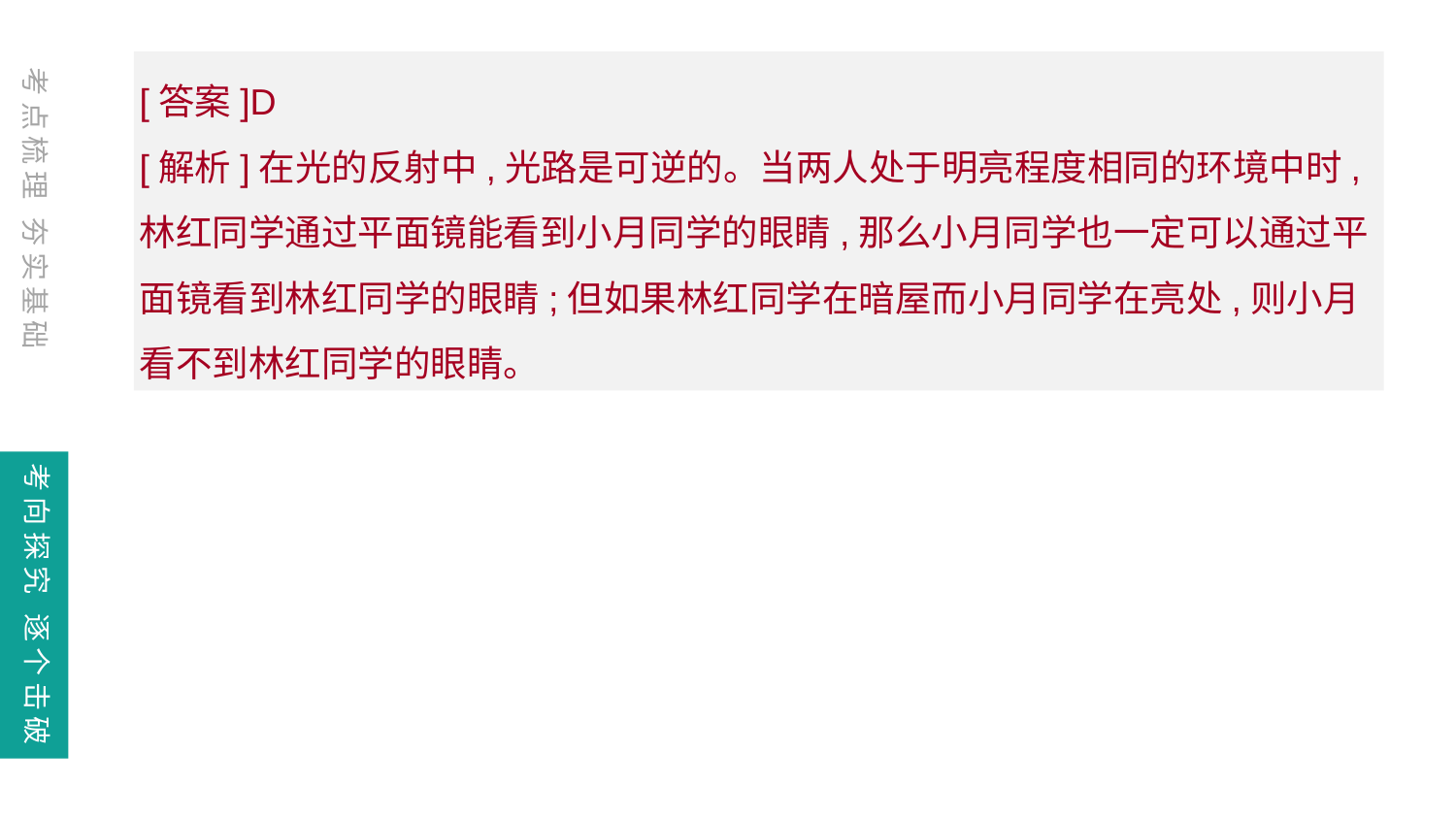

[答案]D
[解析]在光的反射中,光路是可逆的。当两人处于明亮程度相同的环境中时,林红同学通过平面镜能看到小月同学的眼睛,那么小月同学也一定可以通过平面镜看到林红同学的眼睛;但如果林红同学在暗屋而小月同学在亮处,则小月看不到林红同学的眼睛。
考点梳理 夯实基础

考向探究 逐个击破